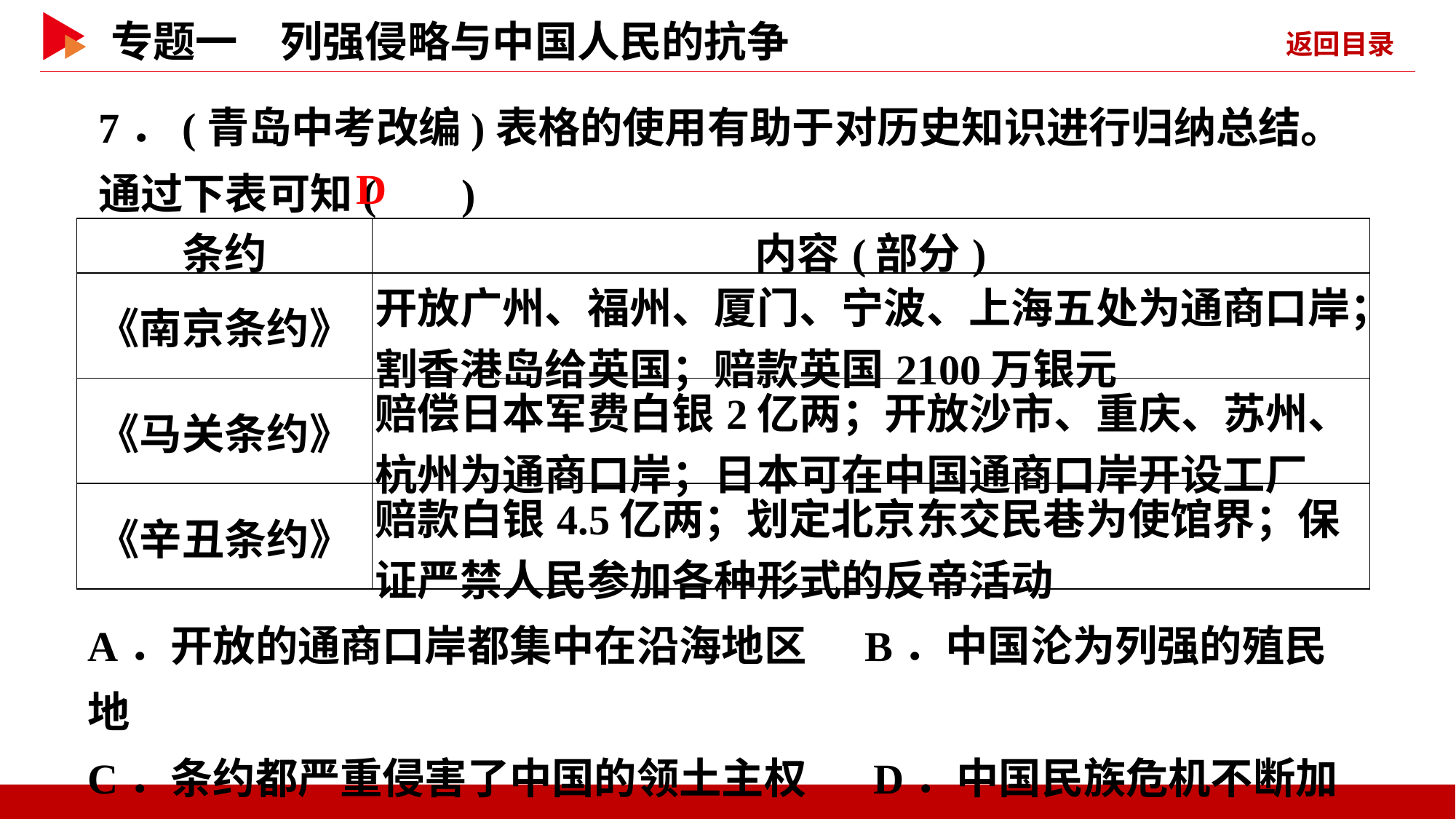

7．(青岛中考改编)表格的使用有助于对历史知识进行归纳总结。通过下表可知(        )
   D
| 条约 | 内容(部分) |
| --- | --- |
| 《南京条约》 | 开放广州、福州、厦门、宁波、上海五处为通商口岸；割香港岛给英国；赔款英国2100万银元 |
| 《马关条约》 | 赔偿日本军费白银2亿两；开放沙市、重庆、苏州、杭州为通商口岸；日本可在中国通商口岸开设工厂 |
| 《辛丑条约》 | 赔款白银4.5亿两；划定北京东交民巷为使馆界；保证严禁人民参加各种形式的反帝活动 |
A．开放的通商口岸都集中在沿海地区     B．中国沦为列强的殖民地
C．条约都严重侵害了中国的领土主权      D．中国民族危机不断加深